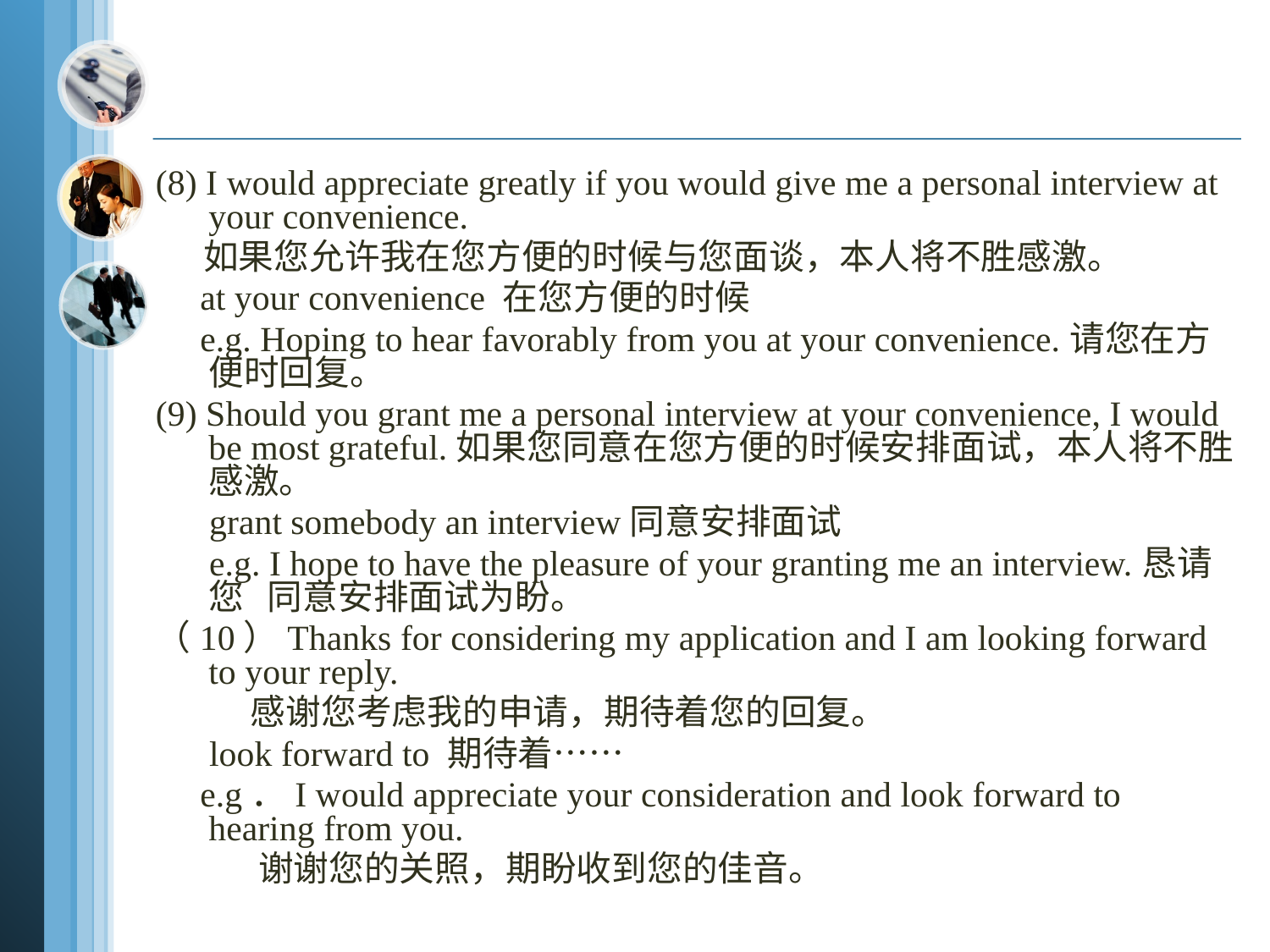

(8) I would appreciate greatly if you would give me a personal interview at your convenience.
     如果您允许我在您方便的时候与您面谈，本人将不胜感激。
     at your convenience 在您方便的时候
     e.g. Hoping to hear favorably from you at your convenience.请您在方便时回复。
(9) Should you grant me a personal interview at your convenience, I would be most grateful.如果您同意在您方便的时候安排面试，本人将不胜感激。
      grant somebody an interview同意安排面试
      e.g. I hope to have the pleasure of your granting me an interview.恳请您   同意安排面试为盼。
（10）Thanks for considering my application and I am looking forward to your reply.
           感谢您考虑我的申请，期待着您的回复。
      look forward to 期待着……
     e.g．I would appreciate your consideration and look forward to hearing from you.
            谢谢您的关照，期盼收到您的佳音。